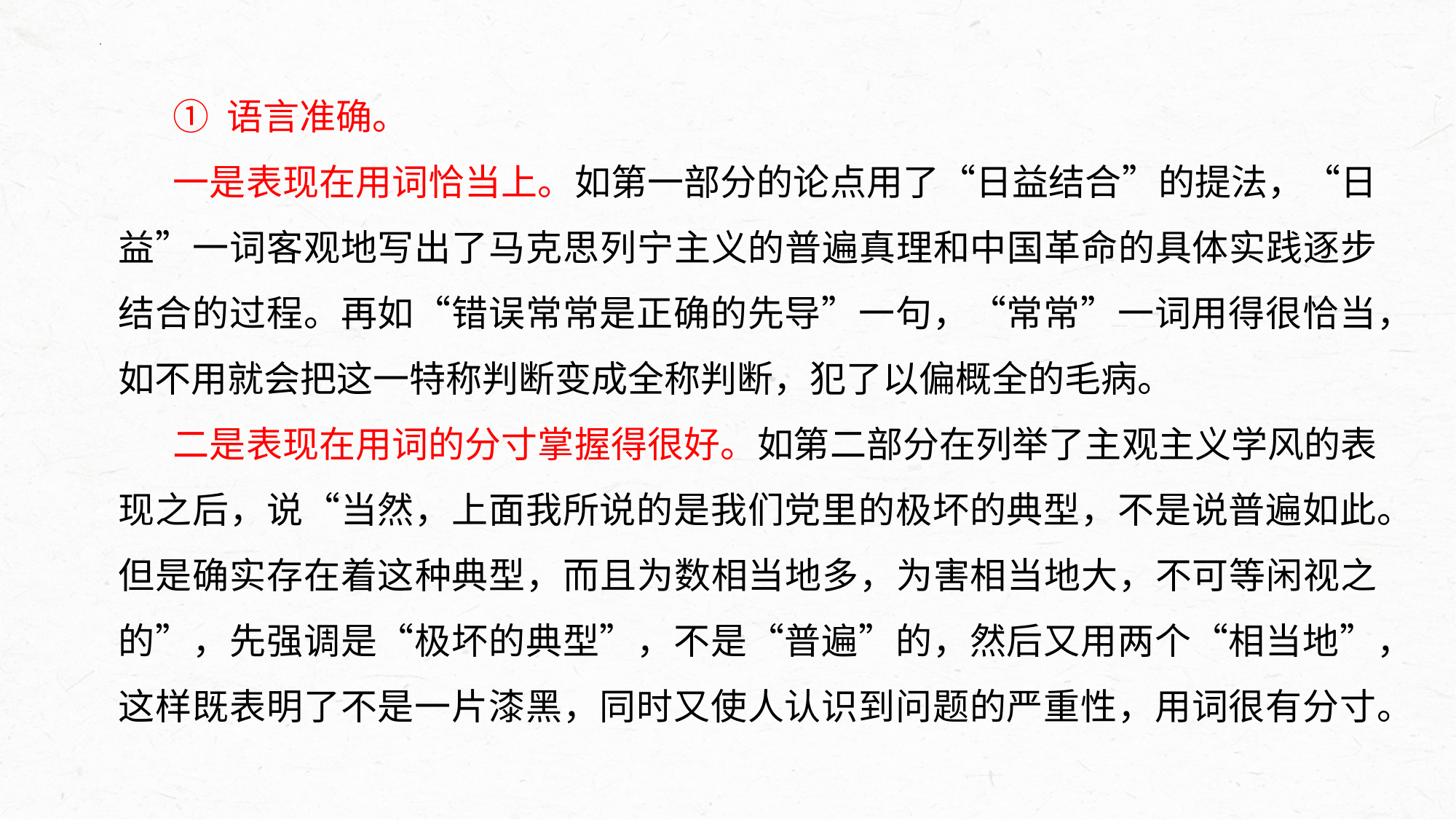

① 语言准确。
一是表现在用词恰当上。如第一部分的论点用了“日益结合”的提法，“日益”一词客观地写出了马克思列宁主义的普遍真理和中国革命的具体实践逐步结合的过程。再如“错误常常是正确的先导”一句，“常常”一词用得很恰当，如不用就会把这一特称判断变成全称判断，犯了以偏概全的毛病。
二是表现在用词的分寸掌握得很好。如第二部分在列举了主观主义学风的表现之后，说“当然，上面我所说的是我们党里的极坏的典型，不是说普遍如此。但是确实存在着这种典型，而且为数相当地多，为害相当地大，不可等闲视之的”，先强调是“极坏的典型”，不是“普遍”的，然后又用两个“相当地”，这样既表明了不是一片漆黑，同时又使人认识到问题的严重性，用词很有分寸。